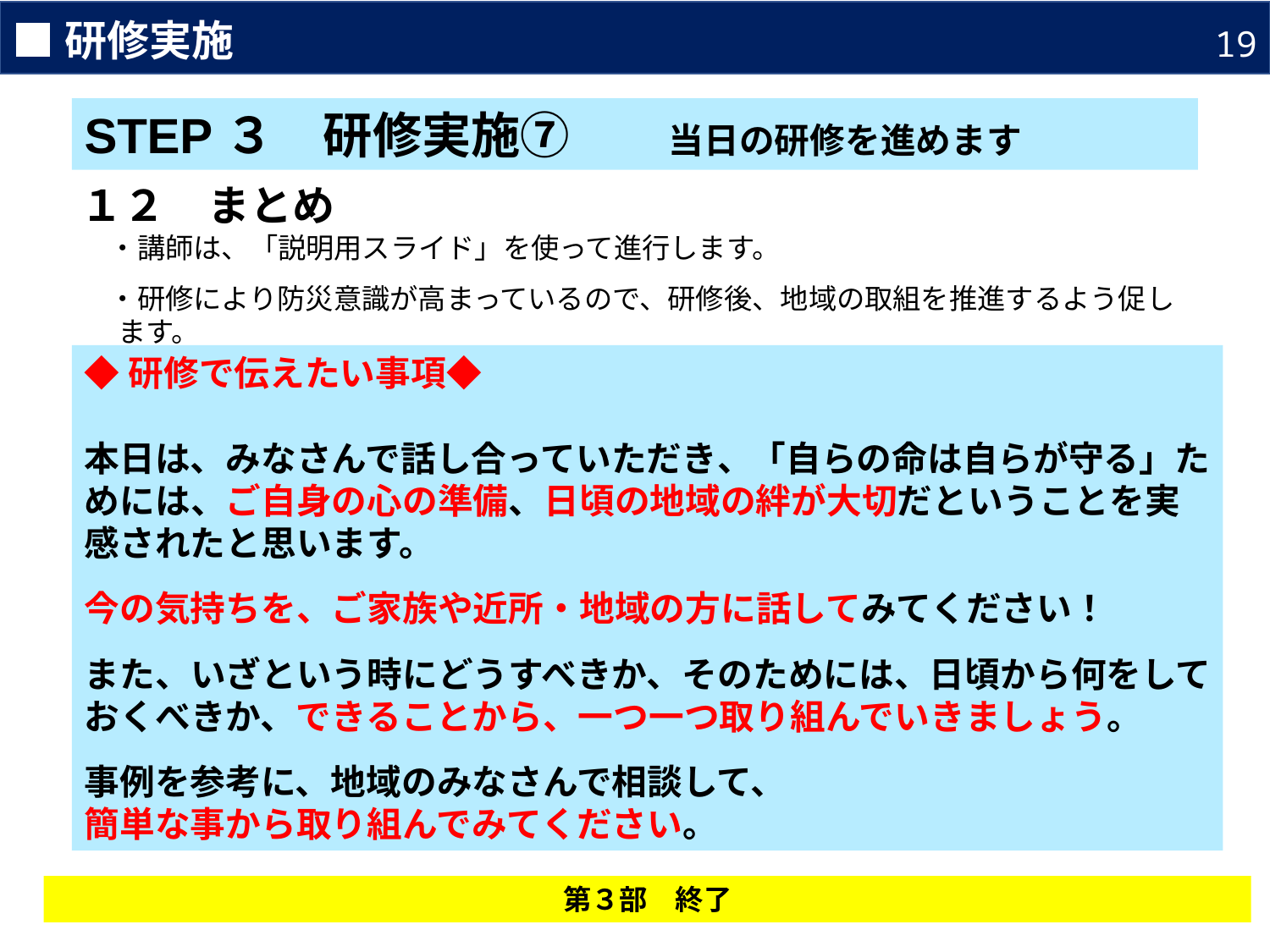

■研修実施
19
STEP３　研修実施⑦　　当日の研修を進めます
１２　まとめ
　・講師は、「説明用スライド」を使って進行します。

　・研修により防災意識が高まっているので、研修後、地域の取組を推進するよう促します。

◆研修で伝えたい事項◆

本日は、みなさんで話し合っていただき、「自らの命は自らが守る」ためには、ご自身の心の準備、日頃の地域の絆が大切だということを実感されたと思います。

今の気持ちを、ご家族や近所・地域の方に話してみてください！

また、いざという時にどうすべきか、そのためには、日頃から何をしておくべきか、できることから、一つ一つ取り組んでいきましょう。

事例を参考に、地域のみなさんで相談して、
簡単な事から取り組んでみてください。
第３部　終了